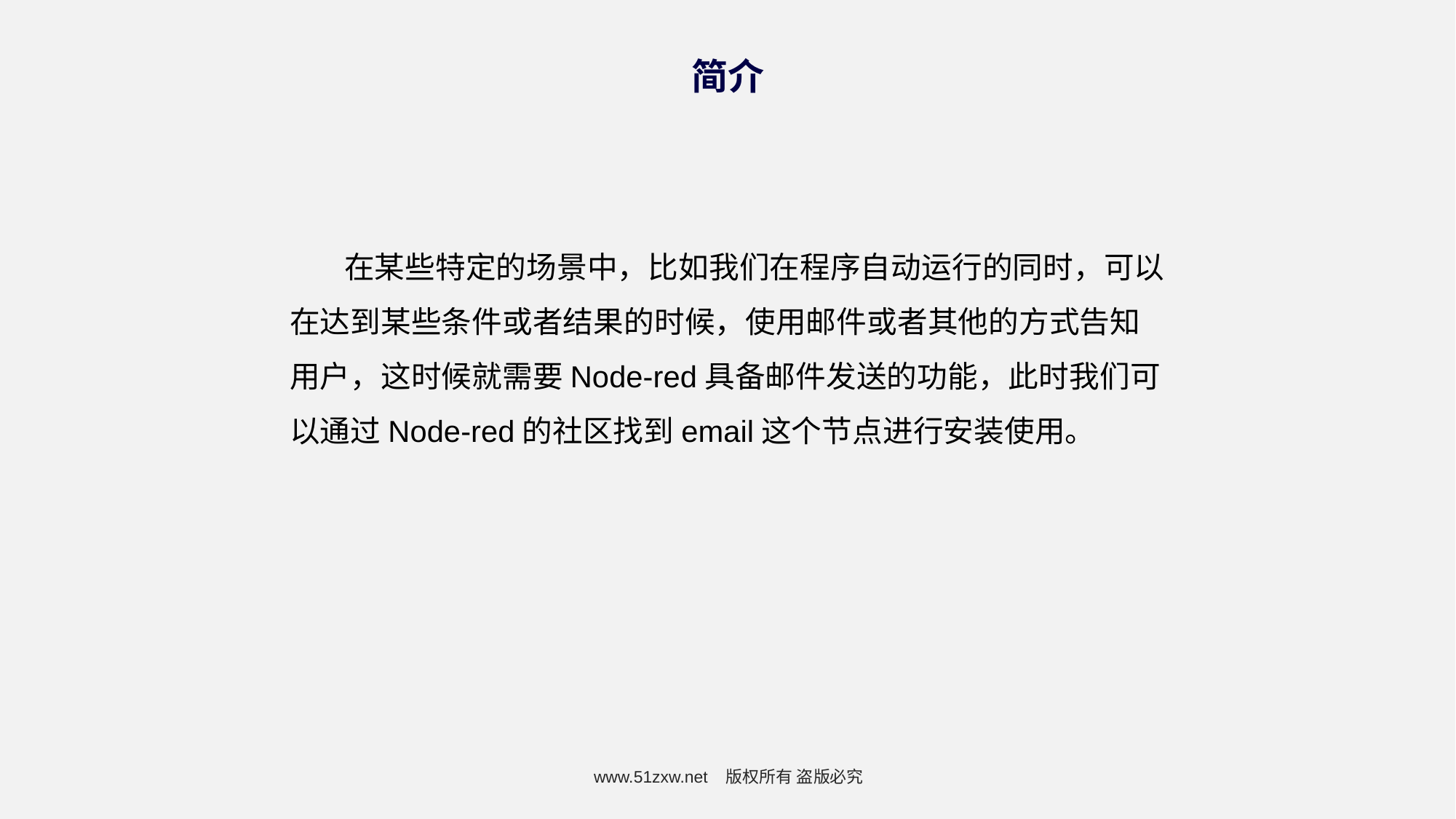

简介
在某些特定的场景中，比如我们在程序自动运行的同时，可以在达到某些条件或者结果的时候，使用邮件或者其他的方式告知用户，这时候就需要Node-red具备邮件发送的功能，此时我们可以通过Node-red的社区找到email这个节点进行安装使用。
www.51zxw.net   版权所有 盗版必究